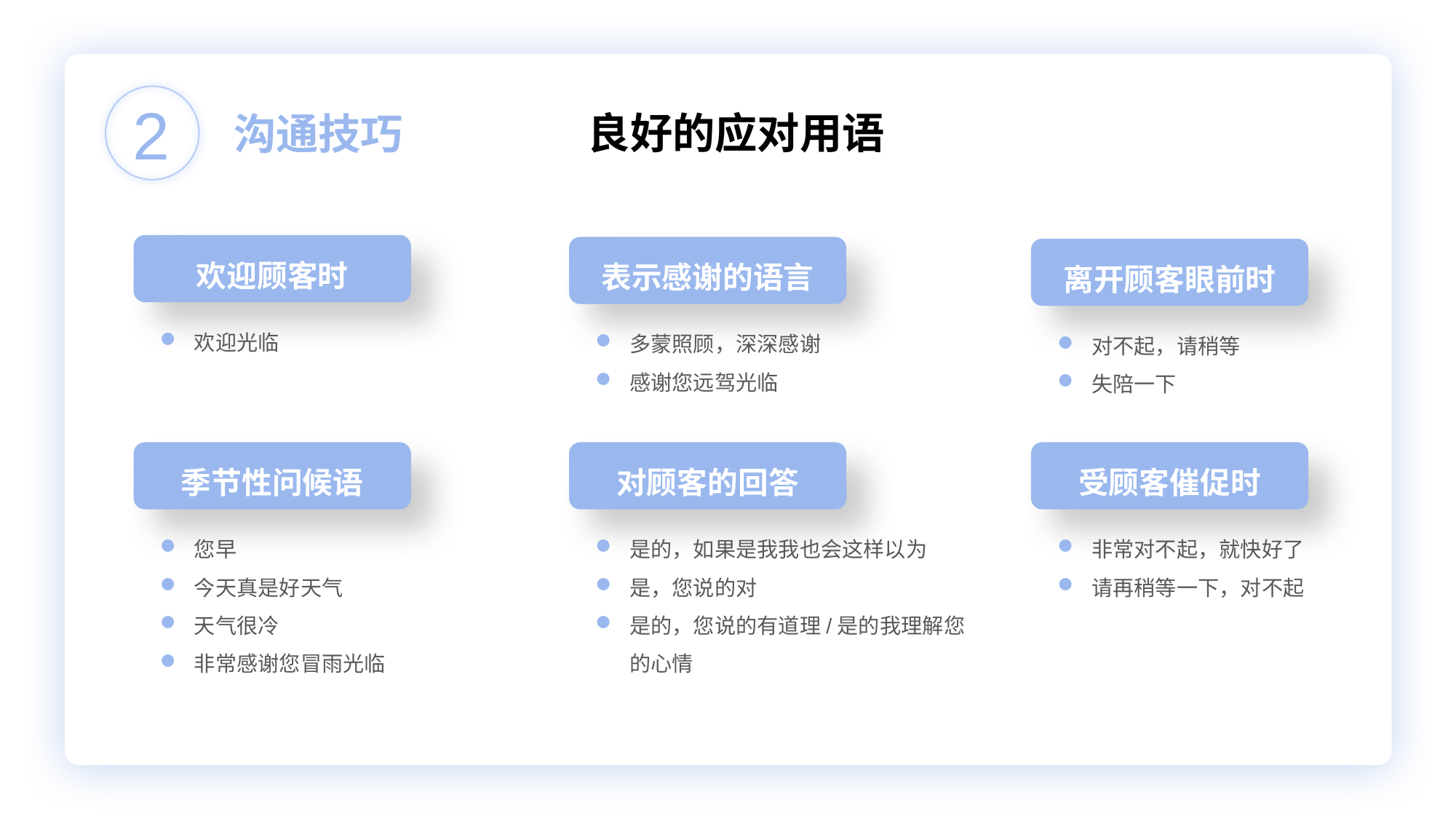

2
沟通技巧
良好的应对用语
欢迎顾客时

表示感谢的语言

离开顾客眼前时

欢迎光临
多蒙照顾，深深感谢
感谢您远驾光临
对不起，请稍等
失陪一下
季节性问候语

对顾客的回答

受顾客催促时

您早
今天真是好天气
天气很冷
非常感谢您冒雨光临
是的，如果是我我也会这样以为
是，您说的对
是的，您说的有道理/是的我理解您的心情
非常对不起，就快好了
请再稍等一下，对不起